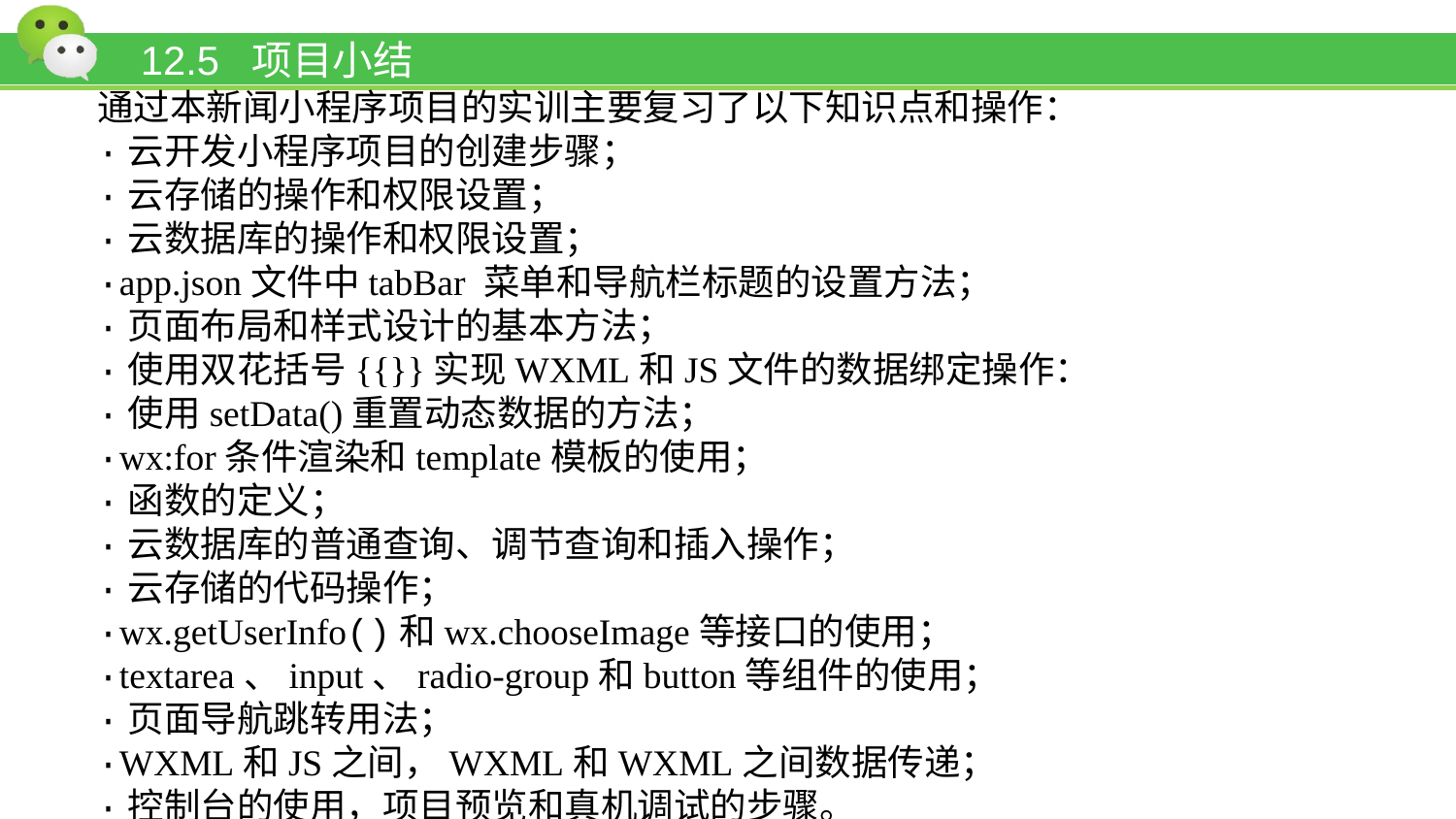

# 12.5  项目小结
通过本新闻小程序项目的实训主要复习了以下知识点和操作：
·云开发小程序项目的创建步骤；
·云存储的操作和权限设置；
·云数据库的操作和权限设置；
·app.json文件中tabBar 菜单和导航栏标题的设置方法；
·页面布局和样式设计的基本方法；
·使用双花括号{{}}实现WXML和JS文件的数据绑定操作：
·使用setData()重置动态数据的方法；
·wx:for条件渲染和template模板的使用；
·函数的定义；
·云数据库的普通查询、调节查询和插入操作；
·云存储的代码操作；
·wx.getUserInfo()和wx.chooseImage等接口的使用；
·textarea、input、radio-group和button等组件的使用；
·页面导航跳转用法；
·WXML和JS之间，WXML和WXML之间数据传递；
·控制台的使用，项目预览和真机调试的步骤。